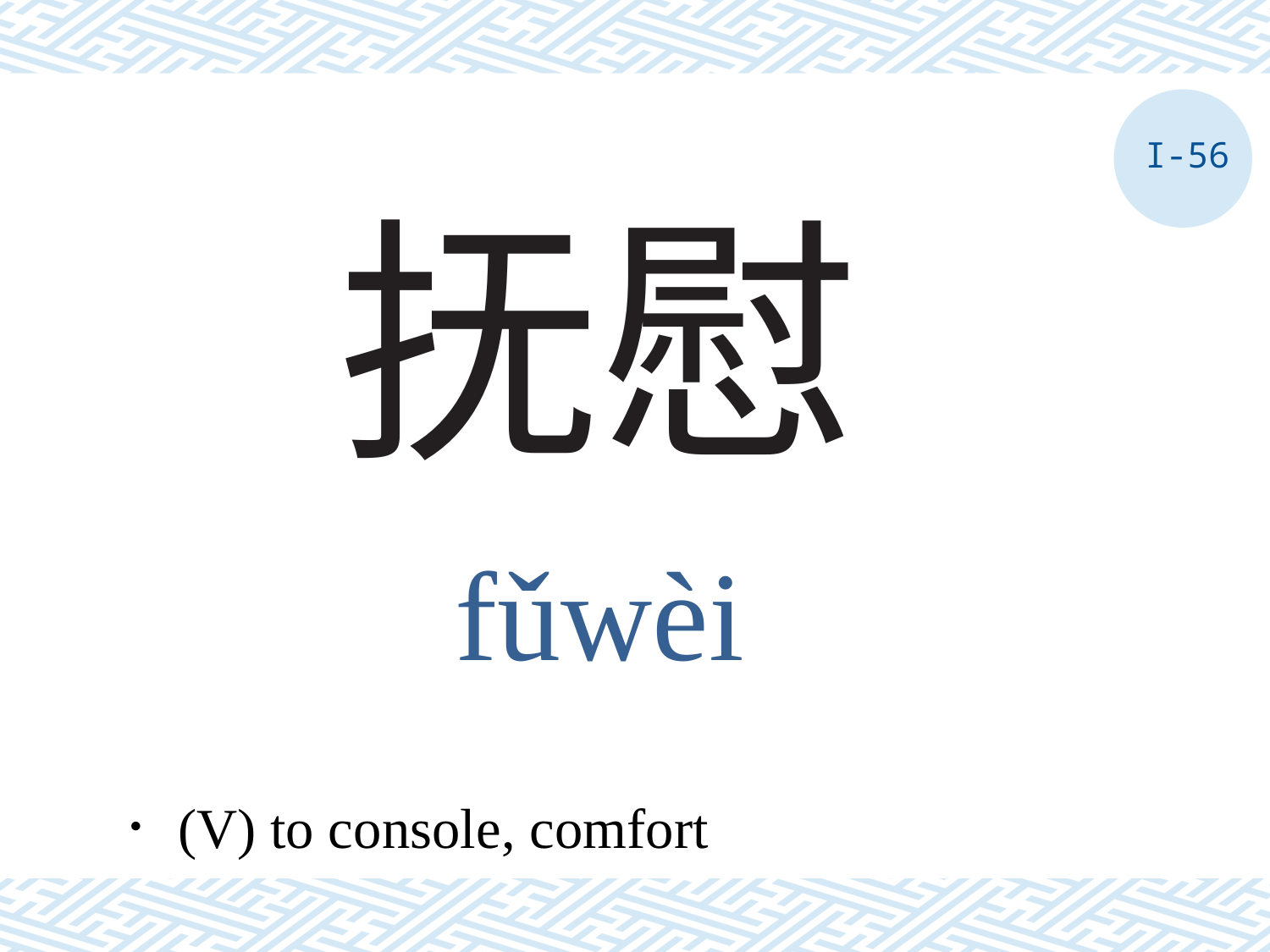

I-56

# 抚慰
fǔwèi
．(V) to console, comfort